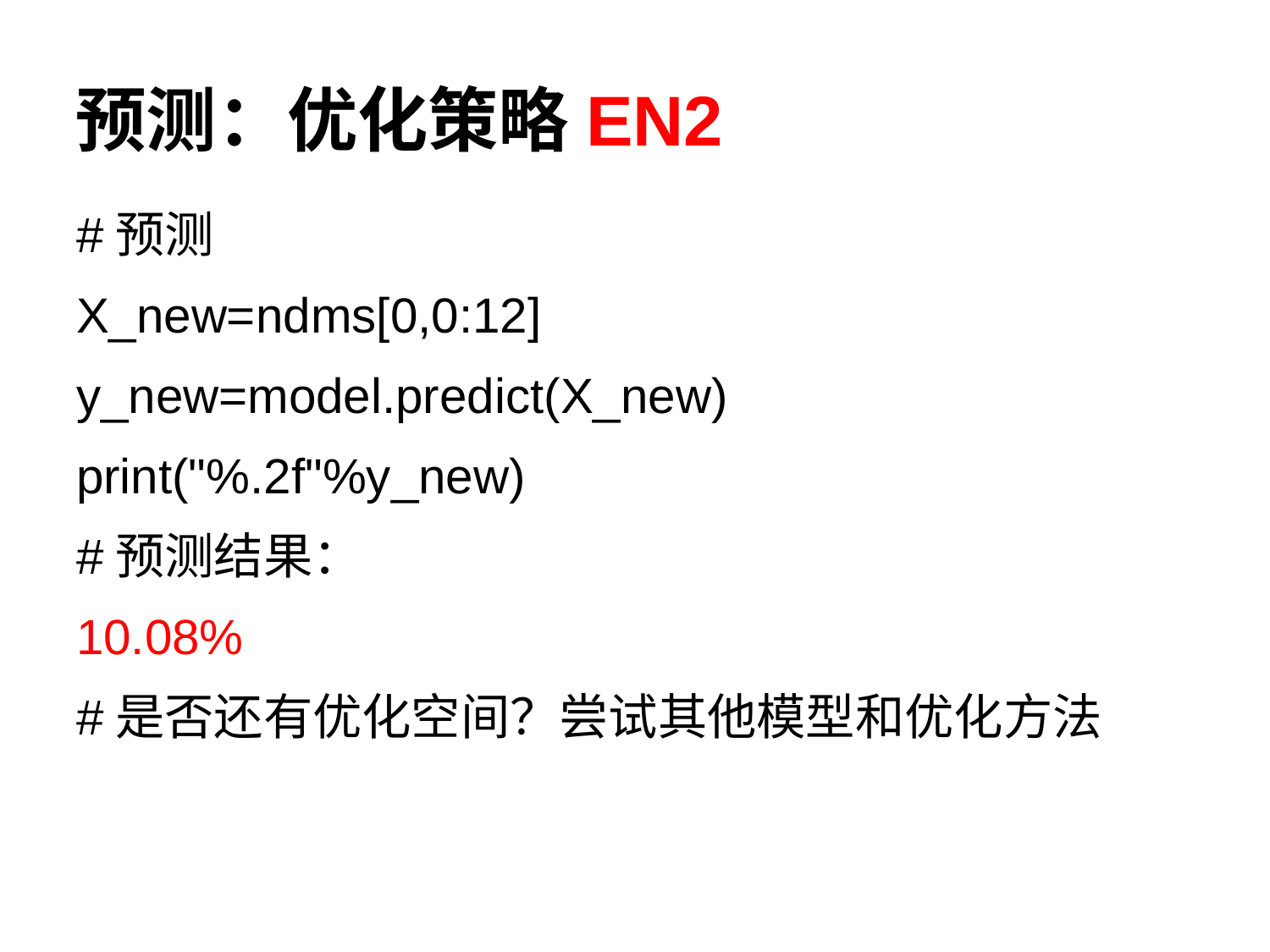

# 预测：优化策略EN2
#预测
X_new=ndms[0,0:12]
y_new=model.predict(X_new)
print("%.2f"%y_new)
#预测结果：
10.08%
#是否还有优化空间？尝试其他模型和优化方法